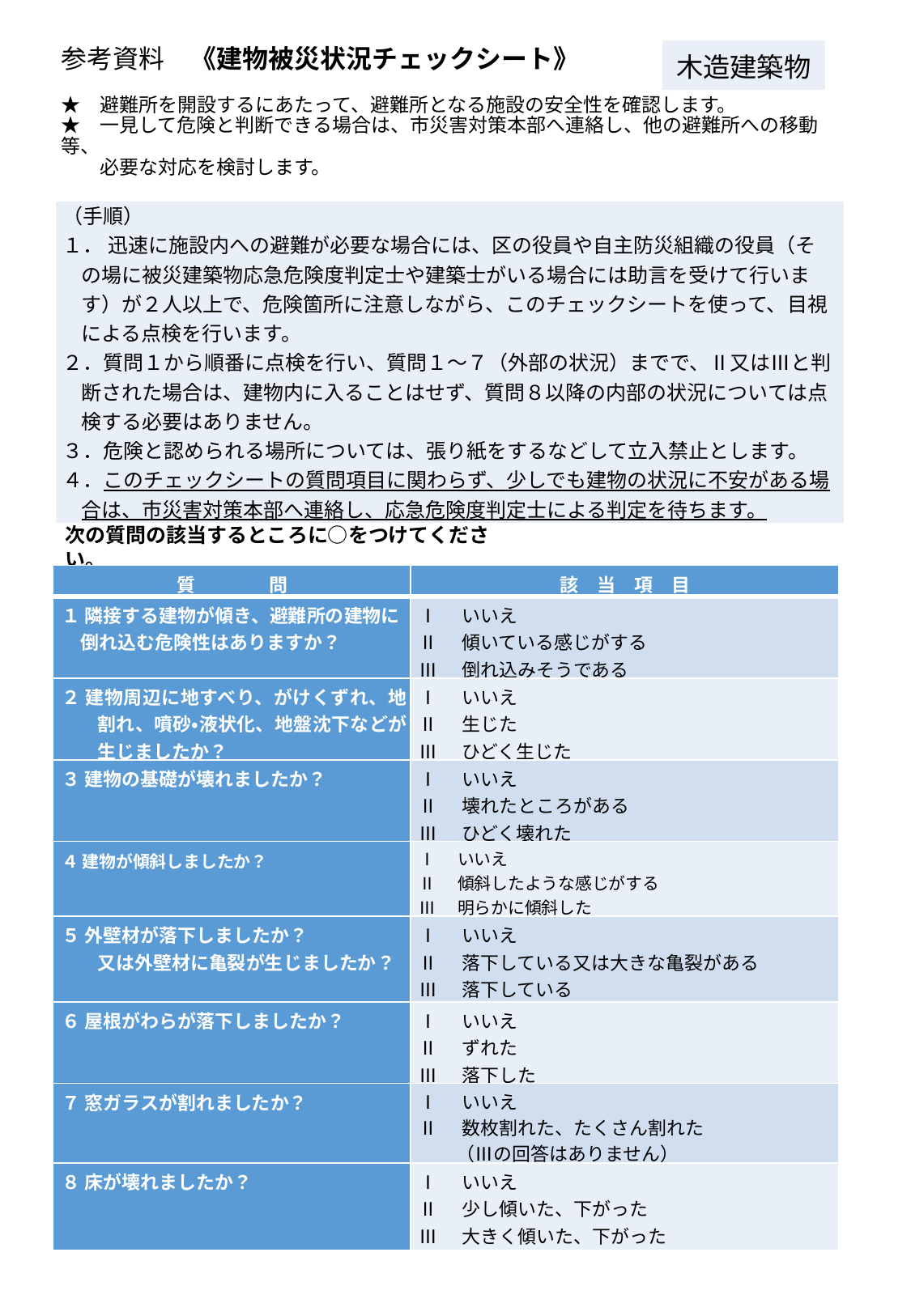

# 参考資料　《建物被災状況チェックシート》 ★　避難所を開設するにあたって、避難所となる施設の安全性を確認します。 ★　一見して危険と判断できる場合は、市災害対策本部へ連絡し、他の避難所への移動等、　 　　必要な対応を検討します。
| 木造建築物 |
| --- |
| （手順） １． 迅速に施設内への避難が必要な場合には、区の役員や自主防災組織の役員（その場に被災建築物応急危険度判定士や建築士がいる場合には助言を受けて行います）が２人以上で、危険箇所に注意しながら、このチェックシートを使って、目視による点検を行います。 ２．質問１から順番に点検を行い、質問１～７（外部の状況）までで、Ⅱ又はⅢと判断された場合は、建物内に入ることはせず、質問８以降の内部の状況については点検する必要はありません。 ３．危険と認められる場所については、張り紙をするなどして立入禁止とします。 ４．このチェックシートの質問項目に関わらず、少しでも建物の状況に不安がある場合は、市災害対策本部へ連絡し、応急危険度判定士による判定を待ちます。 |
| --- |
次の質問の該当するところに○をつけてください。
| 質問 | 該当項目 |
| --- | --- |
| １ 隣接する建物が傾き、避難所の建物に倒れ込む危険性はありますか？ | Ⅰ　いいえ Ⅱ　傾いている感じがする Ⅲ　倒れ込みそうである |
| ２ 建物周辺に地すべり、がけくずれ、地割れ、噴砂・液状化、地盤沈下などが生じましたか？ | Ⅰ　いいえ Ⅱ　生じた Ⅲ　ひどく生じた |
| ３ 建物の基礎が壊れましたか？ | Ⅰ　いいえ Ⅱ　壊れたところがある Ⅲ　ひどく壊れた |
| ４ 建物が傾斜しましたか？ | Ⅰ　いいえ Ⅱ　傾斜したような感じがする Ⅲ　明らかに傾斜した |
| ５ 外壁材が落下しましたか？ 又は外壁材に亀裂が生じましたか？ | Ⅰ　いいえ Ⅱ　落下している又は大きな亀裂がある Ⅲ　落下している |
| ６ 屋根がわらが落下しましたか？ | Ⅰ　いいえ Ⅱ　ずれた Ⅲ　落下した |
| ７ 窓ガラスが割れましたか？ | Ⅰ　いいえ Ⅱ　数枚割れた、たくさん割れた 　　（Ⅲの回答はありません） |
| ８ 床が壊れましたか？ | Ⅰ　いいえ Ⅱ　少し傾いた、下がった Ⅲ　大きく傾いた、下がった |